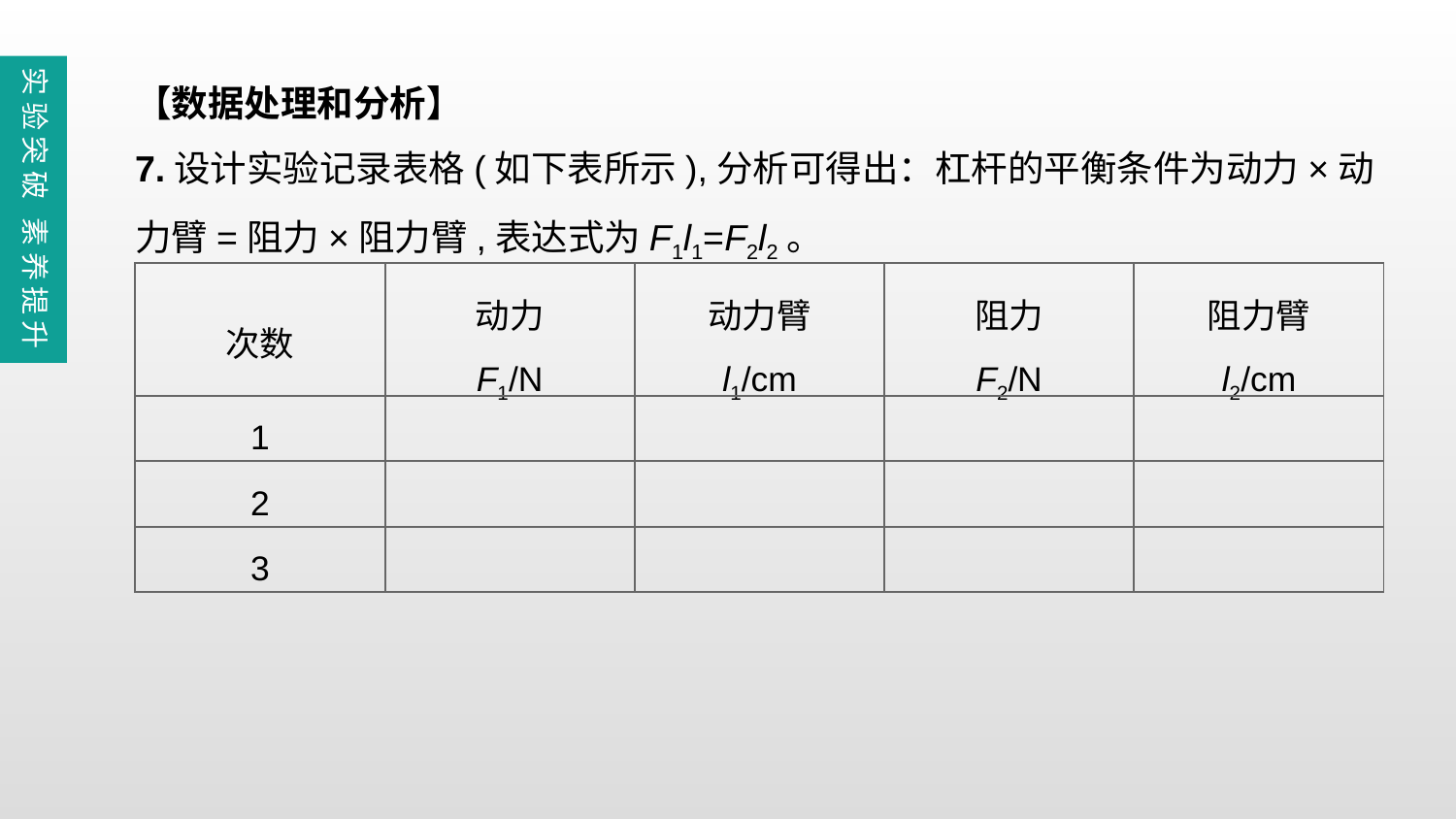

【数据处理和分析】
7.设计实验记录表格(如下表所示),分析可得出：杠杆的平衡条件为动力×动力臂=阻力×阻力臂,表达式为F1l1=F2l2。

实验突破 素养提升
| 次数 | 动力 F1/N | 动力臂 l1/cm | 阻力 F2/N | 阻力臂 l2/cm |
| --- | --- | --- | --- | --- |
| 1 |  |  |  |  |
| 2 |  |  |  |  |
| 3 |  |  |  |  |